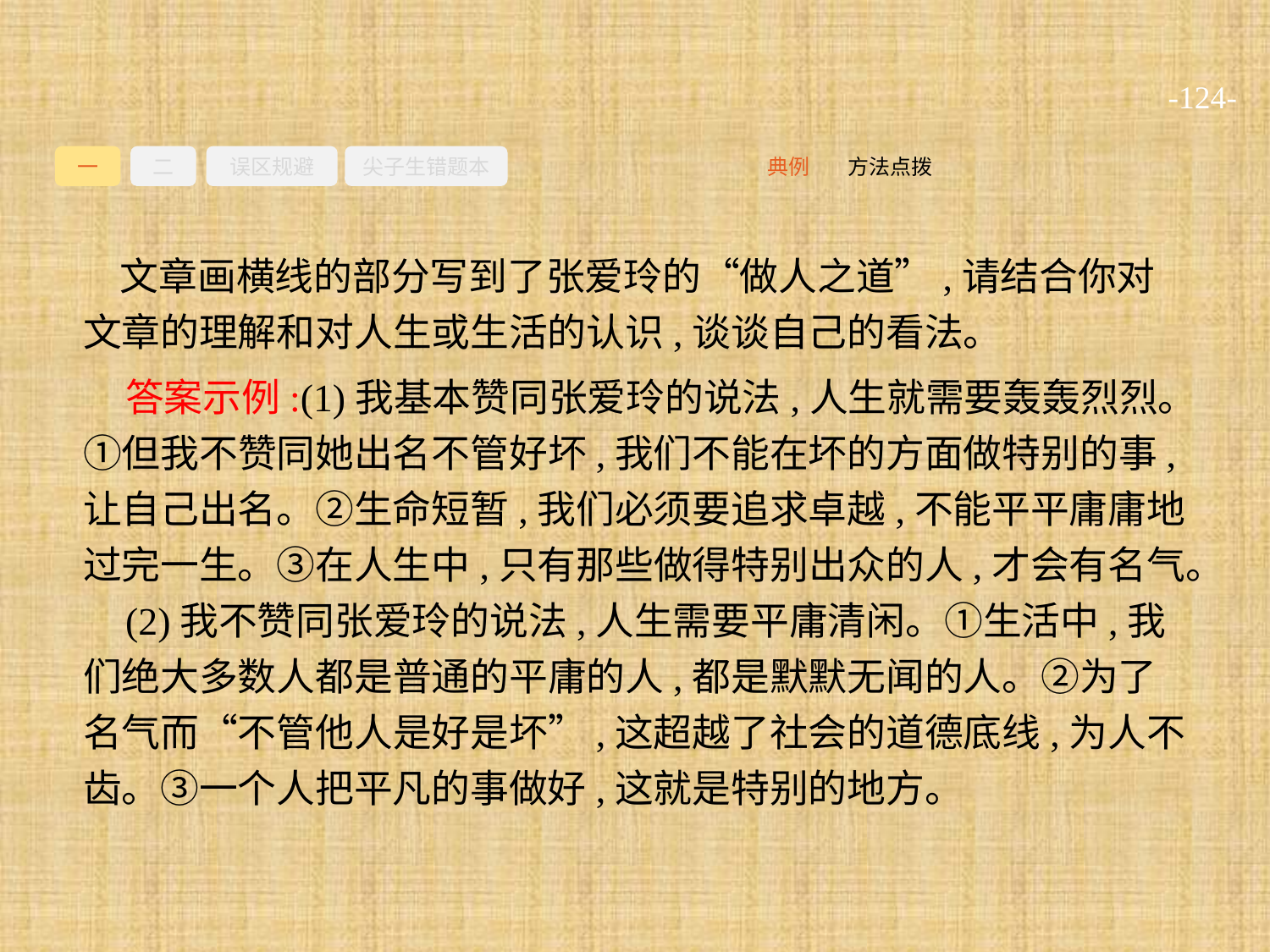

-124-
一
二
误区规避
尖子生错题本
方法点拨
典例
文章画横线的部分写到了张爱玲的“做人之道”,请结合你对文章的理解和对人生或生活的认识,谈谈自己的看法。
答案示例:(1)我基本赞同张爱玲的说法,人生就需要轰轰烈烈。①但我不赞同她出名不管好坏,我们不能在坏的方面做特别的事,让自己出名。②生命短暂,我们必须要追求卓越,不能平平庸庸地过完一生。③在人生中,只有那些做得特别出众的人,才会有名气。
(2)我不赞同张爱玲的说法,人生需要平庸清闲。①生活中,我们绝大多数人都是普通的平庸的人,都是默默无闻的人。②为了名气而“不管他人是好是坏”,这超越了社会的道德底线,为人不齿。③一个人把平凡的事做好,这就是特别的地方。